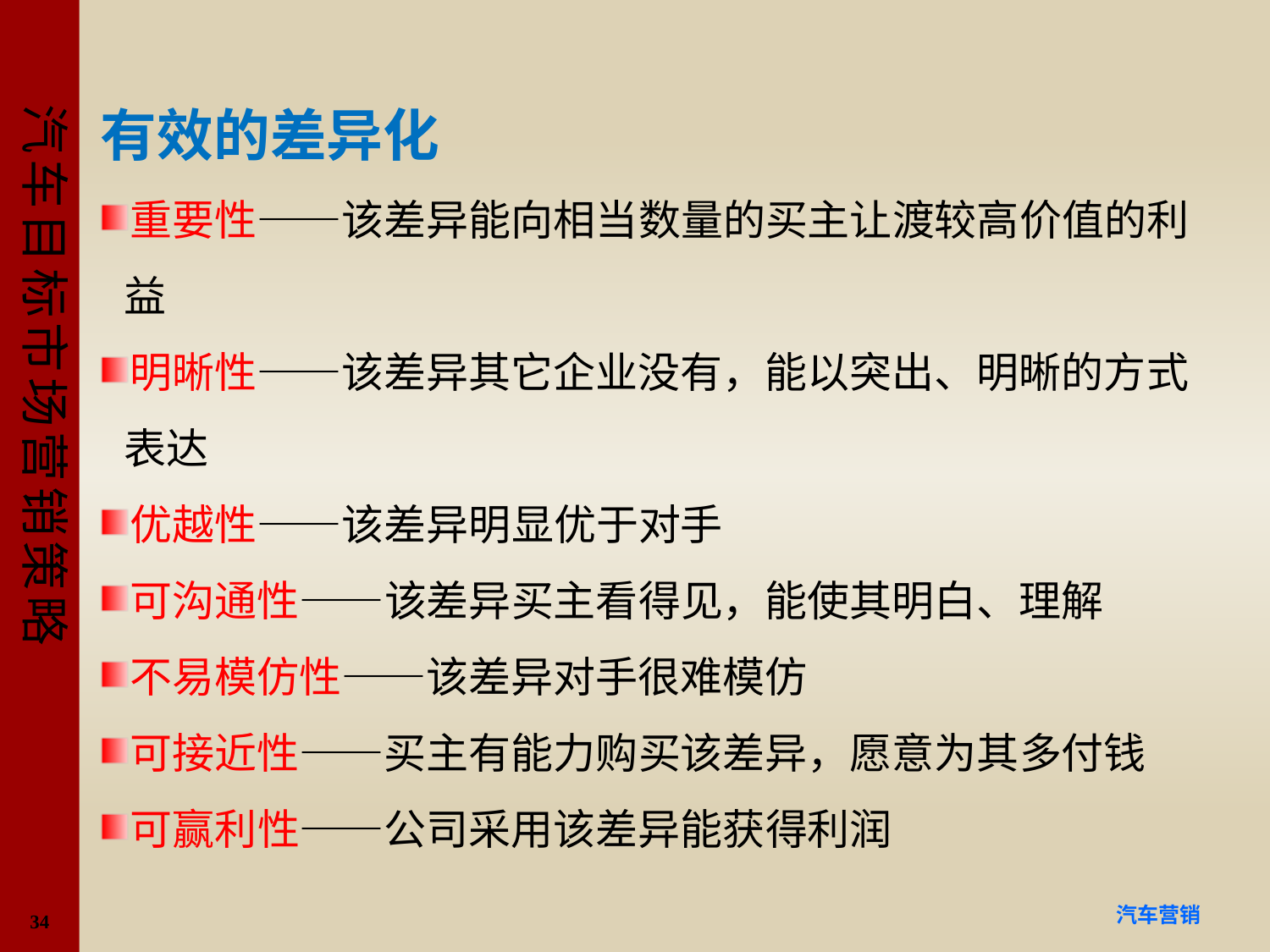

#
有效的差异化
重要性——该差异能向相当数量的买主让渡较高价值的利益
明晰性——该差异其它企业没有，能以突出、明晰的方式表达
优越性——该差异明显优于对手
可沟通性——该差异买主看得见，能使其明白、理解
不易模仿性——该差异对手很难模仿
可接近性——买主有能力购买该差异，愿意为其多付钱
可赢利性——公司采用该差异能获得利润

34